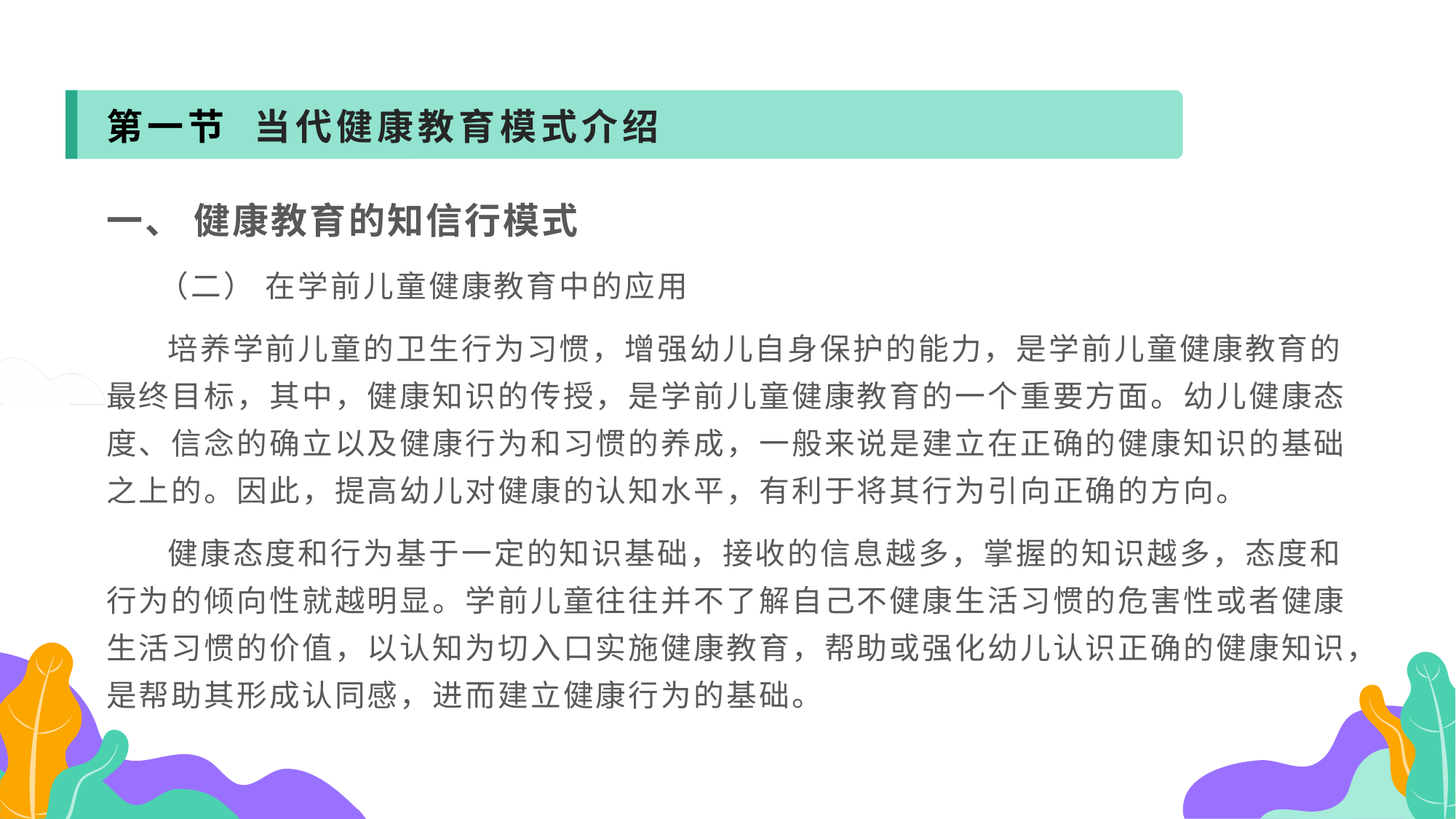

第一节  当代健康教育模式介绍
一、 健康教育的知信行模式
     （二） 在学前儿童健康教育中的应用
      培养学前儿童的卫生行为习惯，增强幼儿自身保护的能力，是学前儿童健康教育的最终目标，其中，健康知识的传授，是学前儿童健康教育的一个重要方面。幼儿健康态度、信念的确立以及健康行为和习惯的养成，一般来说是建立在正确的健康知识的基础之上的。因此，提高幼儿对健康的认知水平，有利于将其行为引向正确的方向。
      健康态度和行为基于一定的知识基础，接收的信息越多，掌握的知识越多，态度和行为的倾向性就越明显。学前儿童往往并不了解自己不健康生活习惯的危害性或者健康生活习惯的价值，以认知为切入口实施健康教育，帮助或强化幼儿认识正确的健康知识，是帮助其形成认同感，进而建立健康行为的基础。